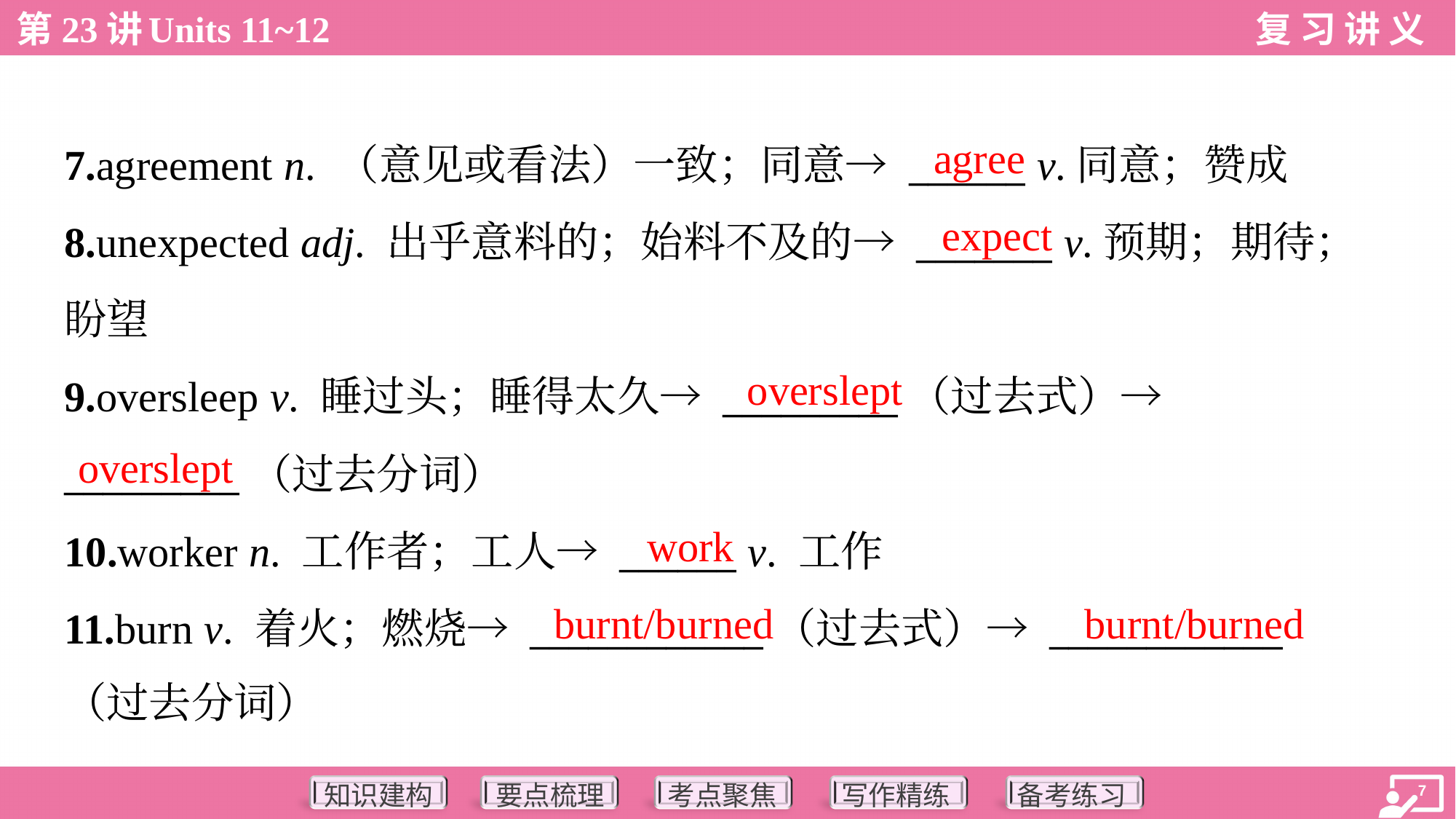

agree
7.agreement n. （意见或看法）一致；同意→ ______ v.同意；赞成
8.unexpected adj. 出乎意料的；始料不及的→ _______ v.预期；期待；
盼望
9.oversleep v. 睡过头；睡得太久→ _________（过去式）→
_________（过去分词）
10.worker n. 工作者；工人→ ______ v. 工作
11.burn v. 着火；燃烧→ ____________（过去式）→ ____________
（过去分词）
expect
overslept
overslept
work
burnt/burned
burnt/burned